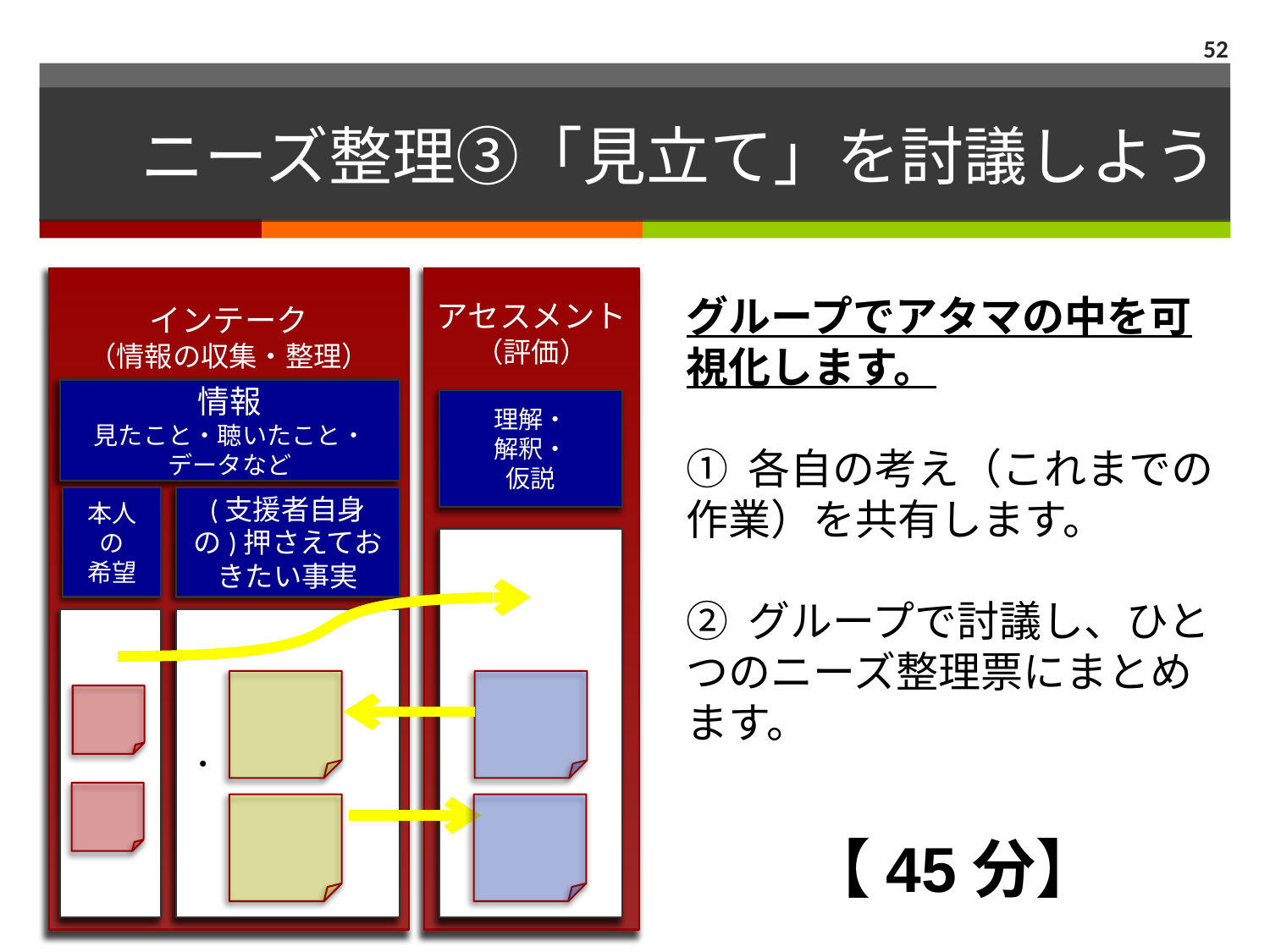

52
# ニーズ整理③「見立て」を討議しよう
インテーク
（情報の収集・整理）

アセスメント
（評価）

グループでアタマの中を可視化します。

① 各自の考え（これまでの作業）を共有します。

② グループで討議し、ひとつのニーズ整理票にまとめます。
情報
見たこと・聴いたこと・ データなど
理解・
解釈・
仮説
本人
の
希望
(支援者自身の)押さえておきたい事実

・

【45分】